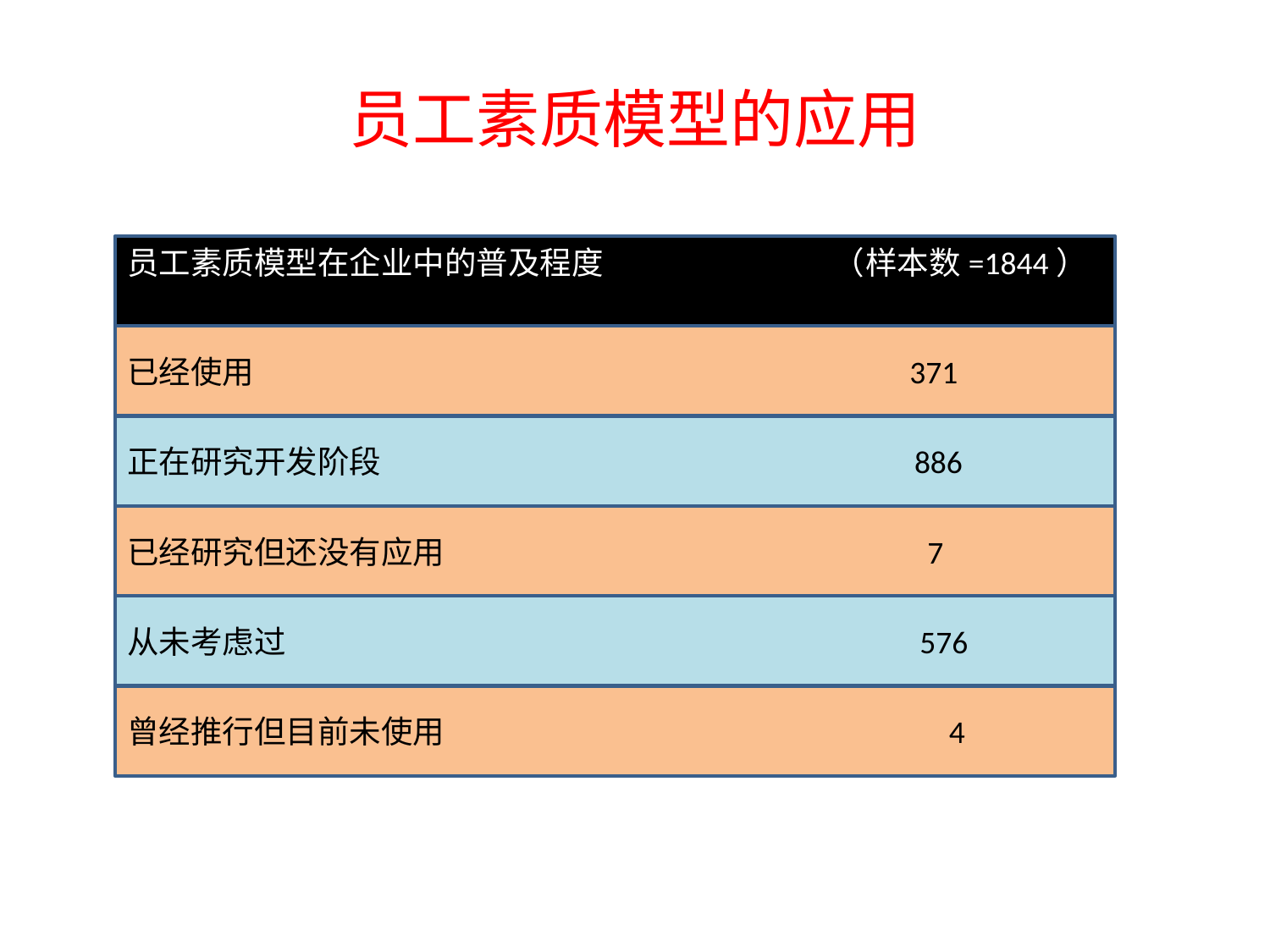

# 员工素质模型的应用

员工素质模型在企业中的普及程度                                （样本数=1844）
已经使用                                                                                          371
正在研究开发阶段                                                                         886
已经研究但还没有应用                                                                  7
从未考虑过                                                                                       576
曾经推行但目前未使用                                                                     4